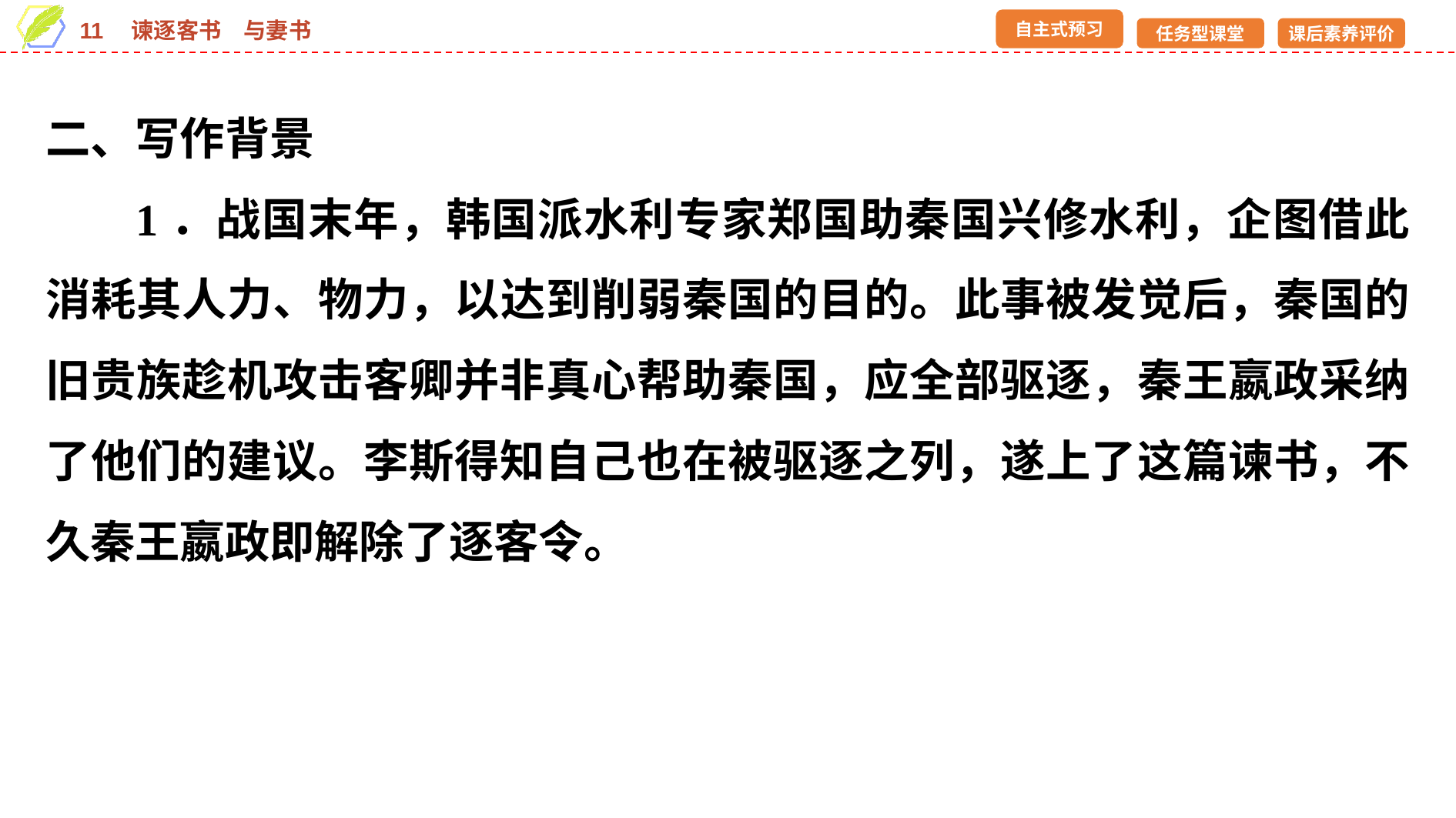

二、写作背景
1．战国末年，韩国派水利专家郑国助秦国兴修水利，企图借此消耗其人力、物力，以达到削弱秦国的目的。此事被发觉后，秦国的旧贵族趁机攻击客卿并非真心帮助秦国，应全部驱逐，秦王嬴政采纳了他们的建议。李斯得知自己也在被驱逐之列，遂上了这篇谏书，不久秦王嬴政即解除了逐客令。